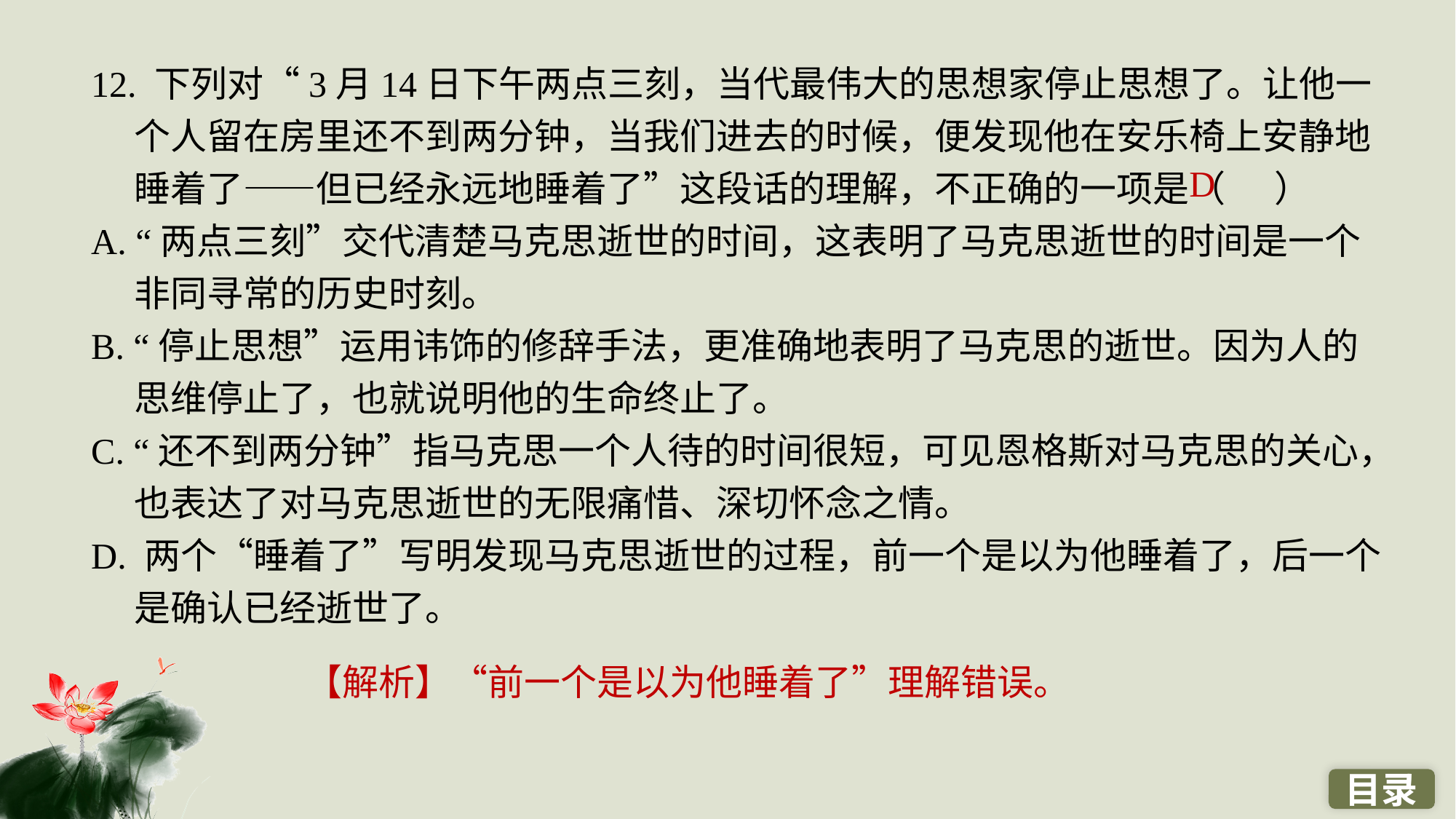

12. 下列对“3月14日下午两点三刻，当代最伟大的思想家停止思想了。让他一个人留在房里还不到两分钟，当我们进去的时候，便发现他在安乐椅上安静地睡着了——但已经永远地睡着了”这段话的理解，不正确的一项是（      ）
A. “两点三刻”交代清楚马克思逝世的时间，这表明了马克思逝世的时间是一个非同寻常的历史时刻。
B. “停止思想”运用讳饰的修辞手法，更准确地表明了马克思的逝世。因为人的思维停止了，也就说明他的生命终止了。
C. “还不到两分钟”指马克思一个人待的时间很短，可见恩格斯对马克思的关心，也表达了对马克思逝世的无限痛惜、深切怀念之情。
D. 两个“睡着了”写明发现马克思逝世的过程，前一个是以为他睡着了，后一个是确认已经逝世了。
D
【解析】“前一个是以为他睡着了”理解错误。